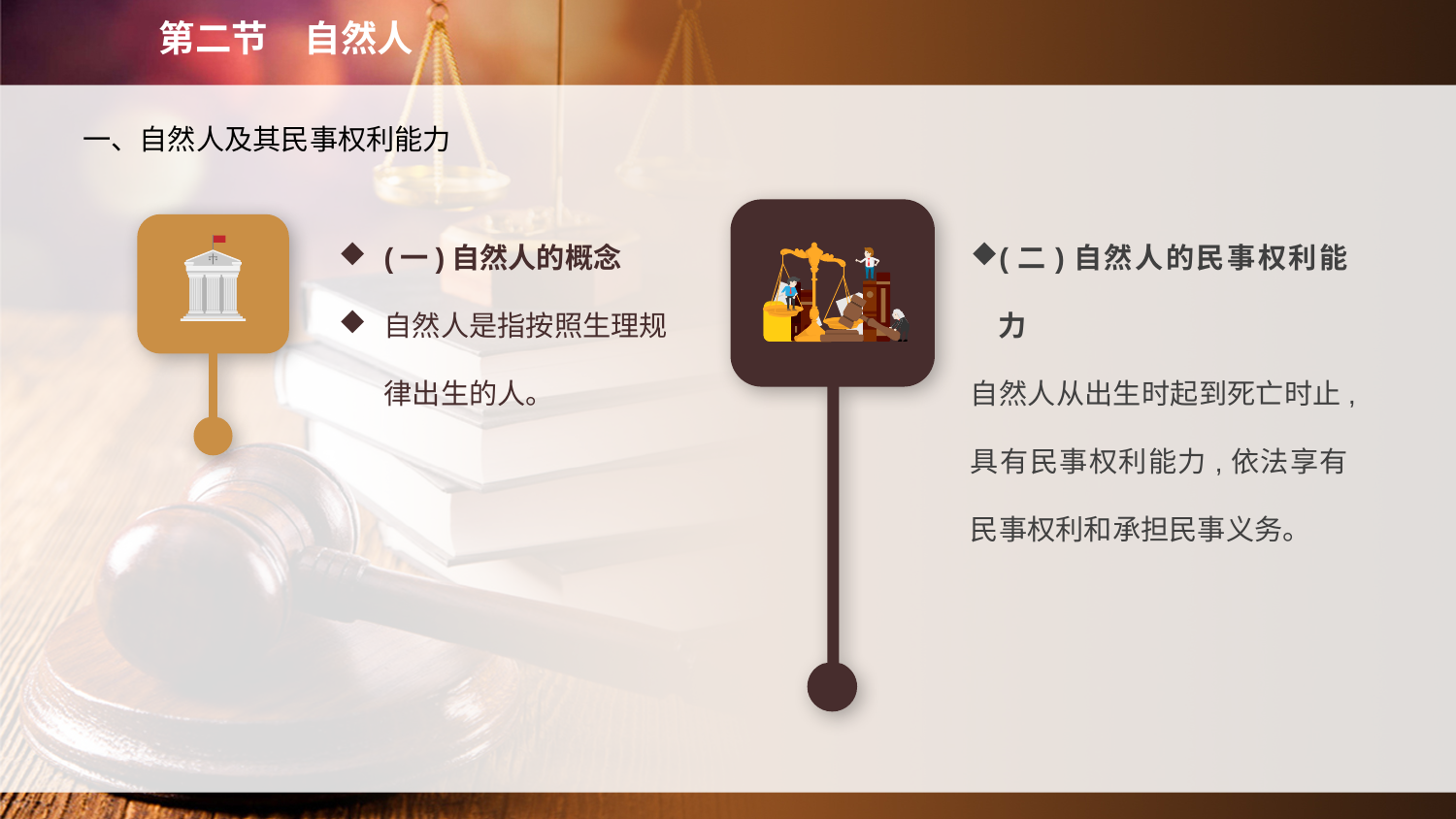

第二节　自然人
一、自然人及其民事权利能力
(一)自然人的概念
自然人是指按照生理规律出生的人。

(二)自然人的民事权利能力
自然人从出生时起到死亡时止,具有民事权利能力,依法享有民事权利和承担民事义务。